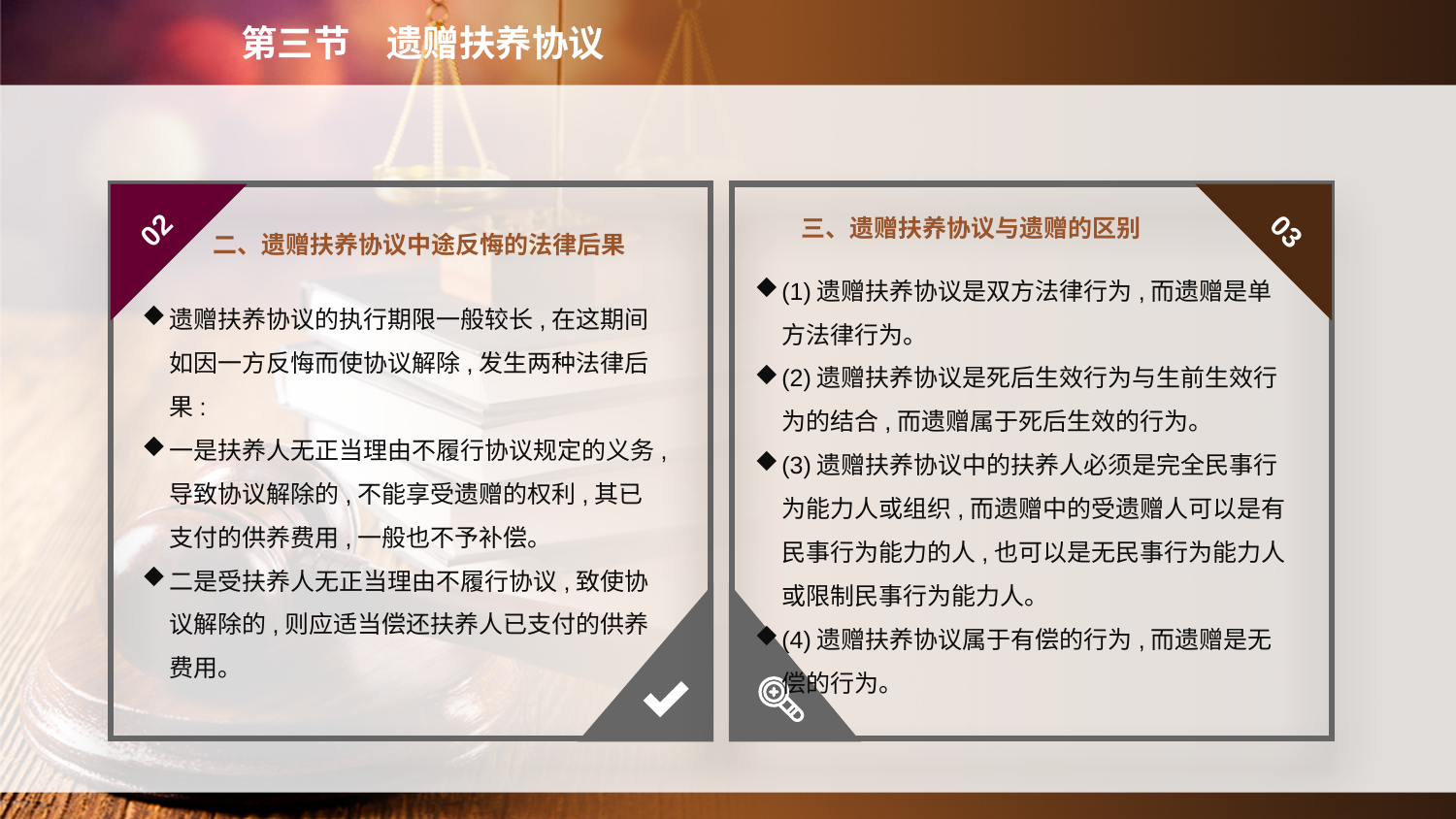

第三节　遗赠扶养协议

二、遗赠扶养协议中途反悔的法律后果
三、遗赠扶养协议与遗赠的区别
02
03
(1)遗赠扶养协议是双方法律行为,而遗赠是单方法律行为。
(2)遗赠扶养协议是死后生效行为与生前生效行为的结合,而遗赠属于死后生效的行为。
(3)遗赠扶养协议中的扶养人必须是完全民事行为能力人或组织,而遗赠中的受遗赠人可以是有民事行为能力的人,也可以是无民事行为能力人或限制民事行为能力人。
(4)遗赠扶养协议属于有偿的行为,而遗赠是无偿的行为。
遗赠扶养协议的执行期限一般较长,在这期间如因一方反悔而使协议解除,发生两种法律后果:
一是扶养人无正当理由不履行协议规定的义务,导致协议解除的,不能享受遗赠的权利,其已支付的供养费用,一般也不予补偿。
二是受扶养人无正当理由不履行协议,致使协议解除的,则应适当偿还扶养人已支付的供养费用。